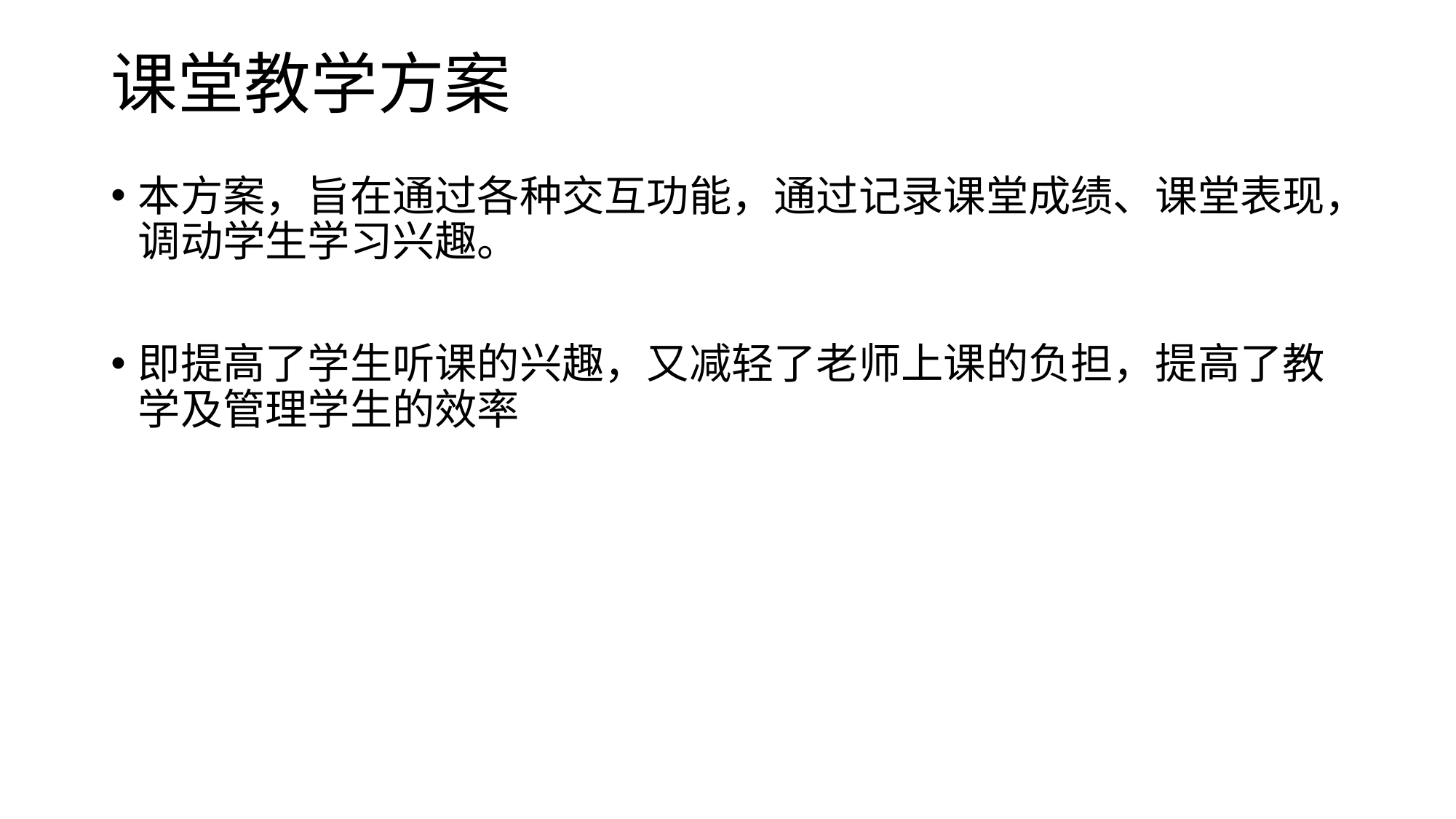

# 课堂教学方案
本方案，旨在通过各种交互功能，通过记录课堂成绩、课堂表现，调动学生学习兴趣。

即提高了学生听课的兴趣，又减轻了老师上课的负担，提高了教学及管理学生的效率